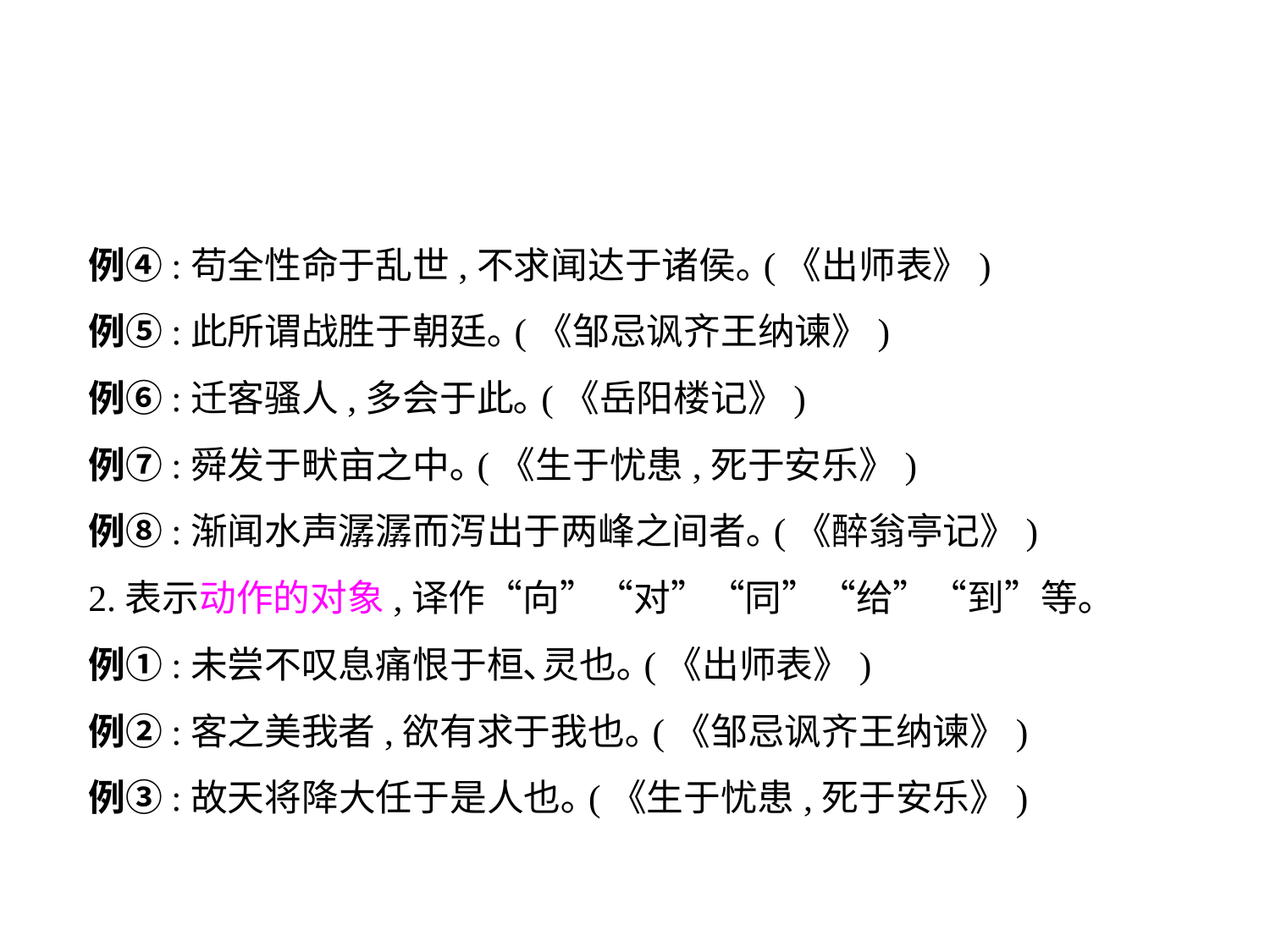

例④:苟全性命于乱世,不求闻达于诸侯｡(《出师表》)
例⑤:此所谓战胜于朝廷｡(《邹忌讽齐王纳谏》)
例⑥:迁客骚人,多会于此｡(《岳阳楼记》)
例⑦:舜发于畎亩之中｡(《生于忧患,死于安乐》)
例⑧:渐闻水声潺潺而泻出于两峰之间者｡(《醉翁亭记》)
2.表示动作的对象,译作“向”“对”“同”“给”“到”等｡
例①:未尝不叹息痛恨于桓､灵也｡(《出师表》)
例②:客之美我者,欲有求于我也｡(《邹忌讽齐王纳谏》)
例③:故天将降大任于是人也｡(《生于忧患,死于安乐》)